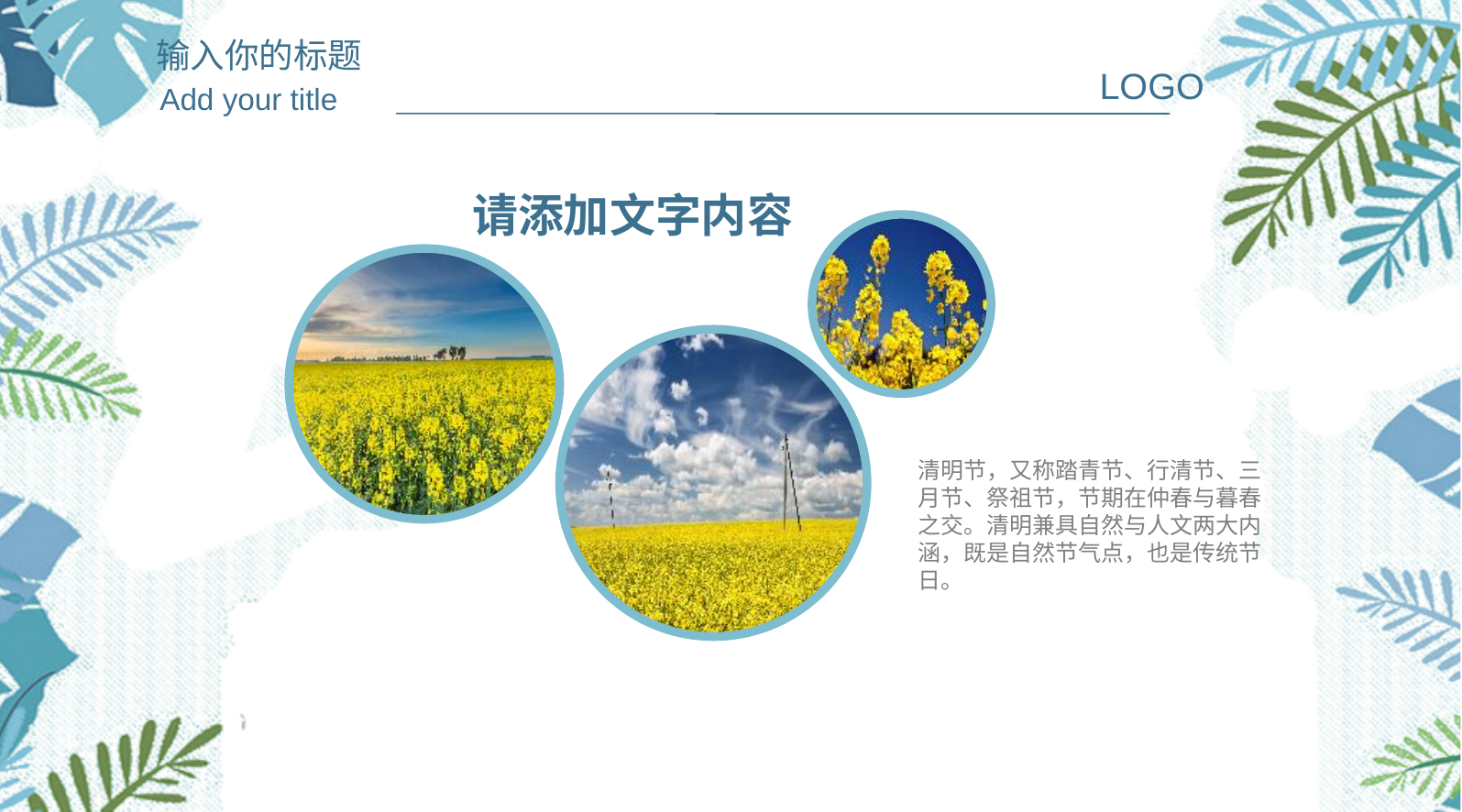

请添加文字内容

清明节，又称踏青节、行清节、三月节、祭祖节，节期在仲春与暮春之交。清明兼具自然与人文两大内涵，既是自然节气点，也是传统节日。